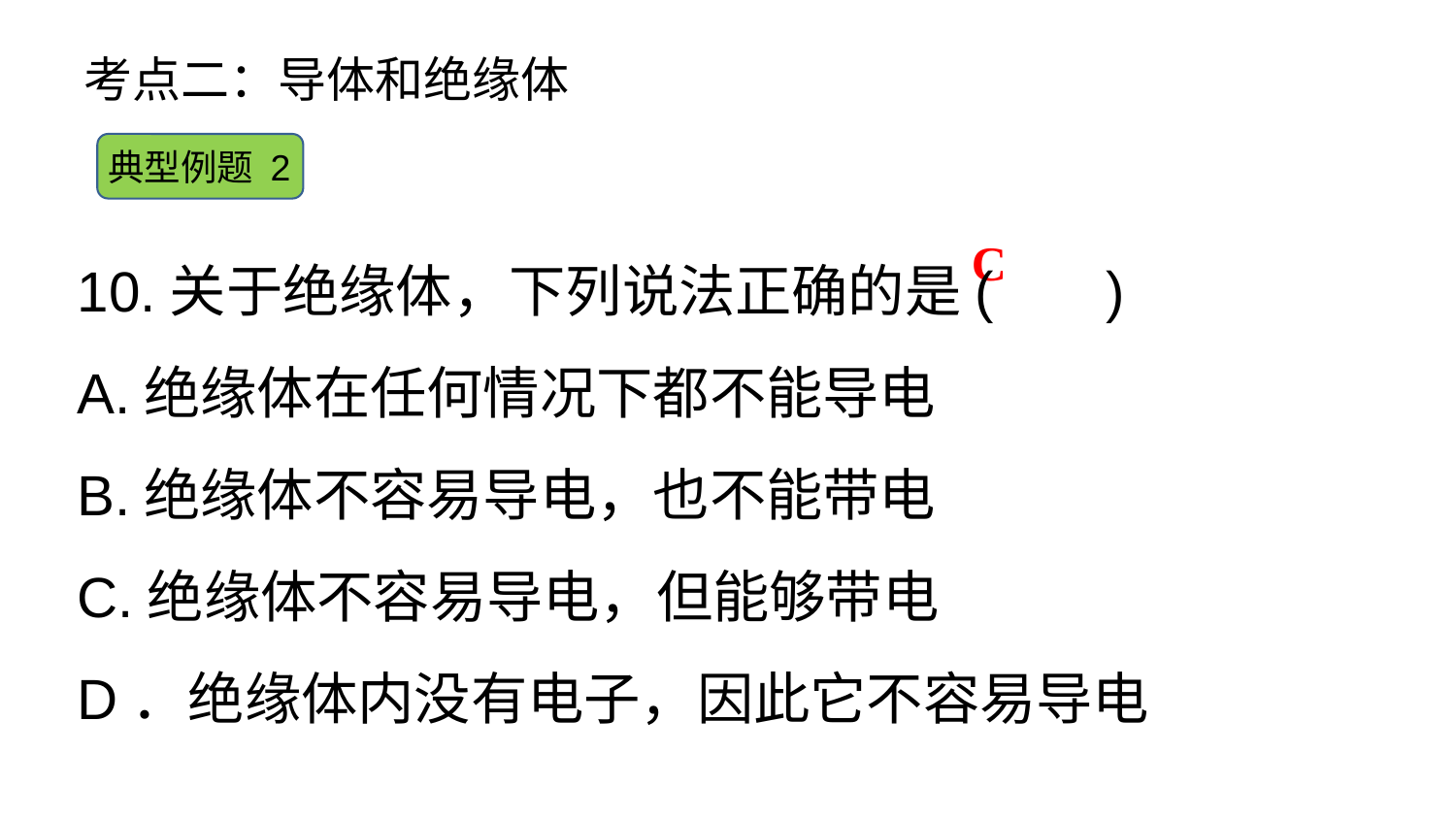

考点二：导体和绝缘体
典型例题 2
10.关于绝缘体，下列说法正确的是( 　 )
A.绝缘体在任何情况下都不能导电
B.绝缘体不容易导电，也不能带电
C.绝缘体不容易导电，但能够带电
D．绝缘体内没有电子，因此它不容易导电
C